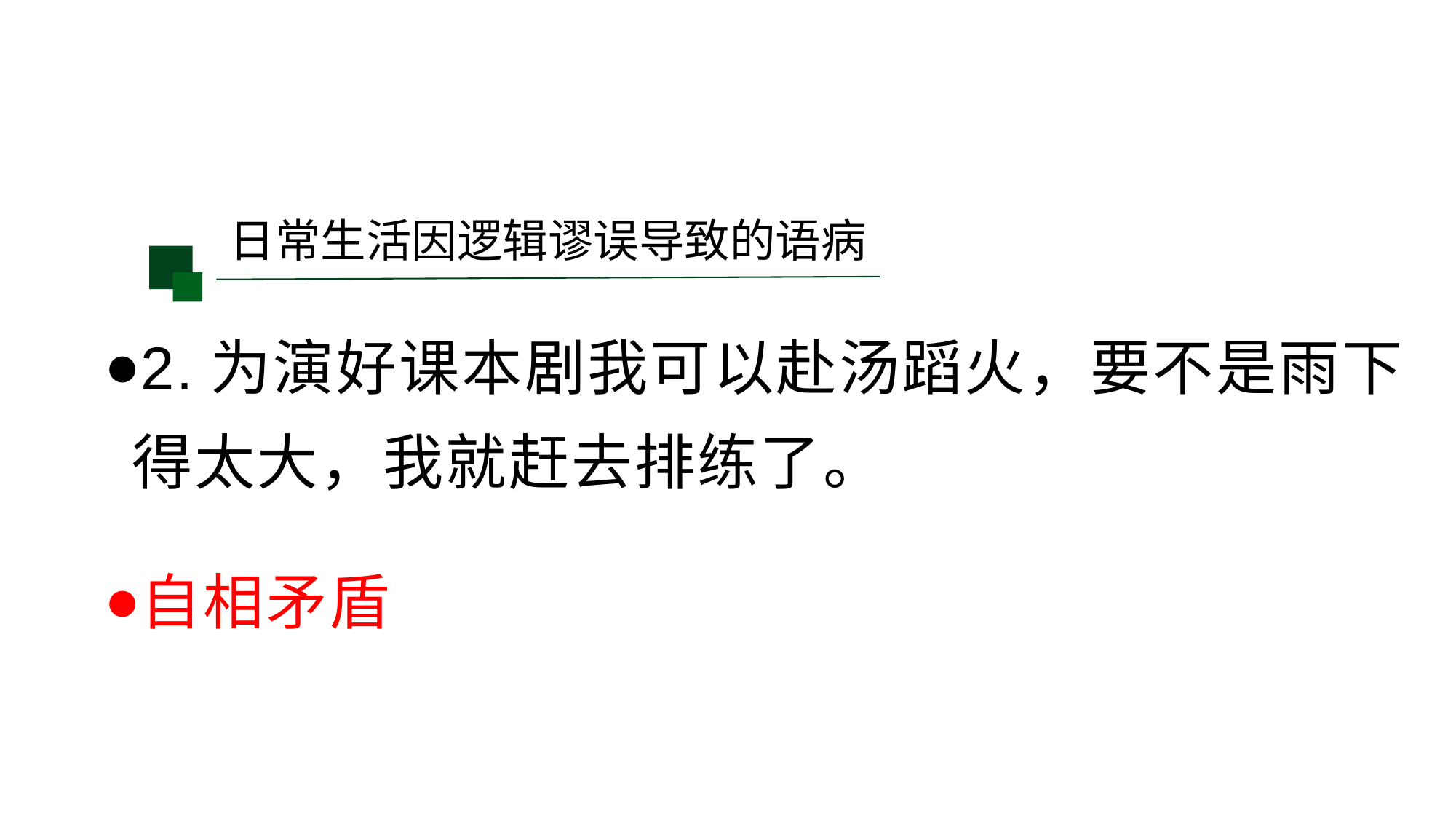

日常生活因逻辑谬误导致的语病

2.为演好课本剧我可以赴汤蹈火，要不是雨下得太大，我就赶去排练了。
自相矛盾